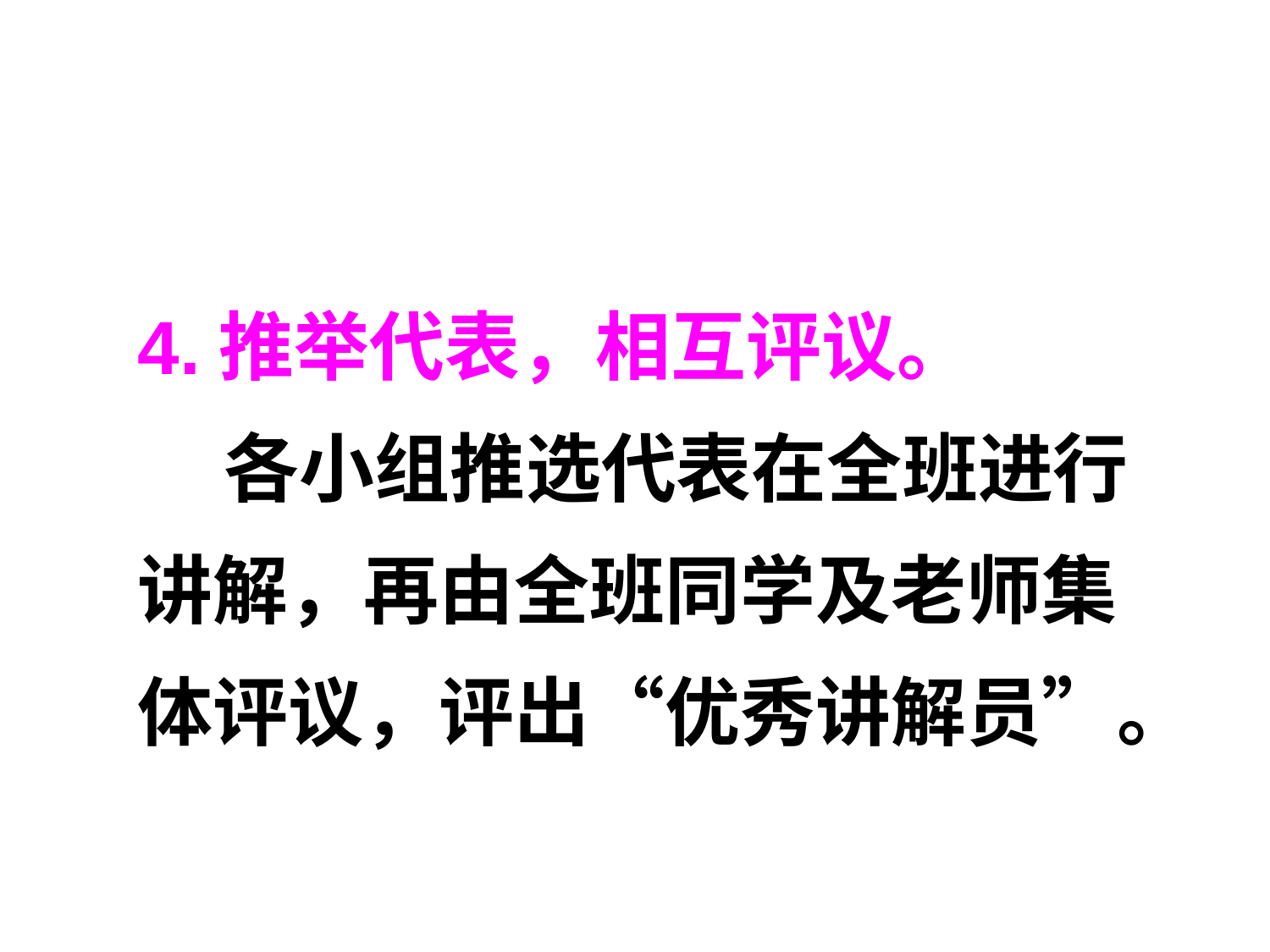

4.推举代表，相互评议。
    各小组推选代表在全班进行讲解，再由全班同学及老师集体评议，评出“优秀讲解员”。